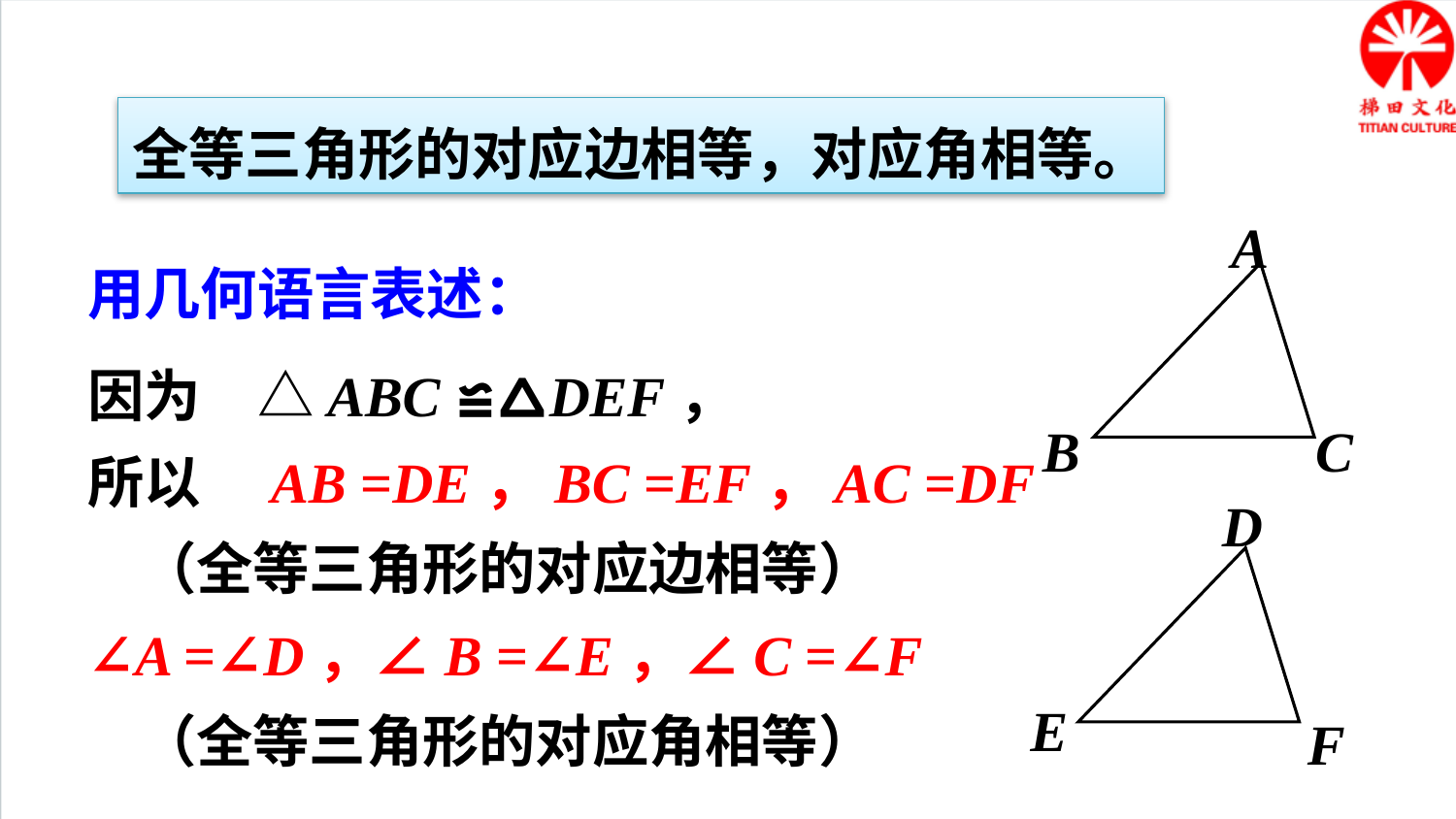

全等三角形的对应边相等，对应角相等。
A

B
C
用几何语言表述：
因为　△ABC ≌△DEF，
所以　AB =DE，BC =EF，AC =DF
   （全等三角形的对应边相等）
∠A =∠D，∠B =∠E，∠C =∠F
   （全等三角形的对应角相等）
D

E
F